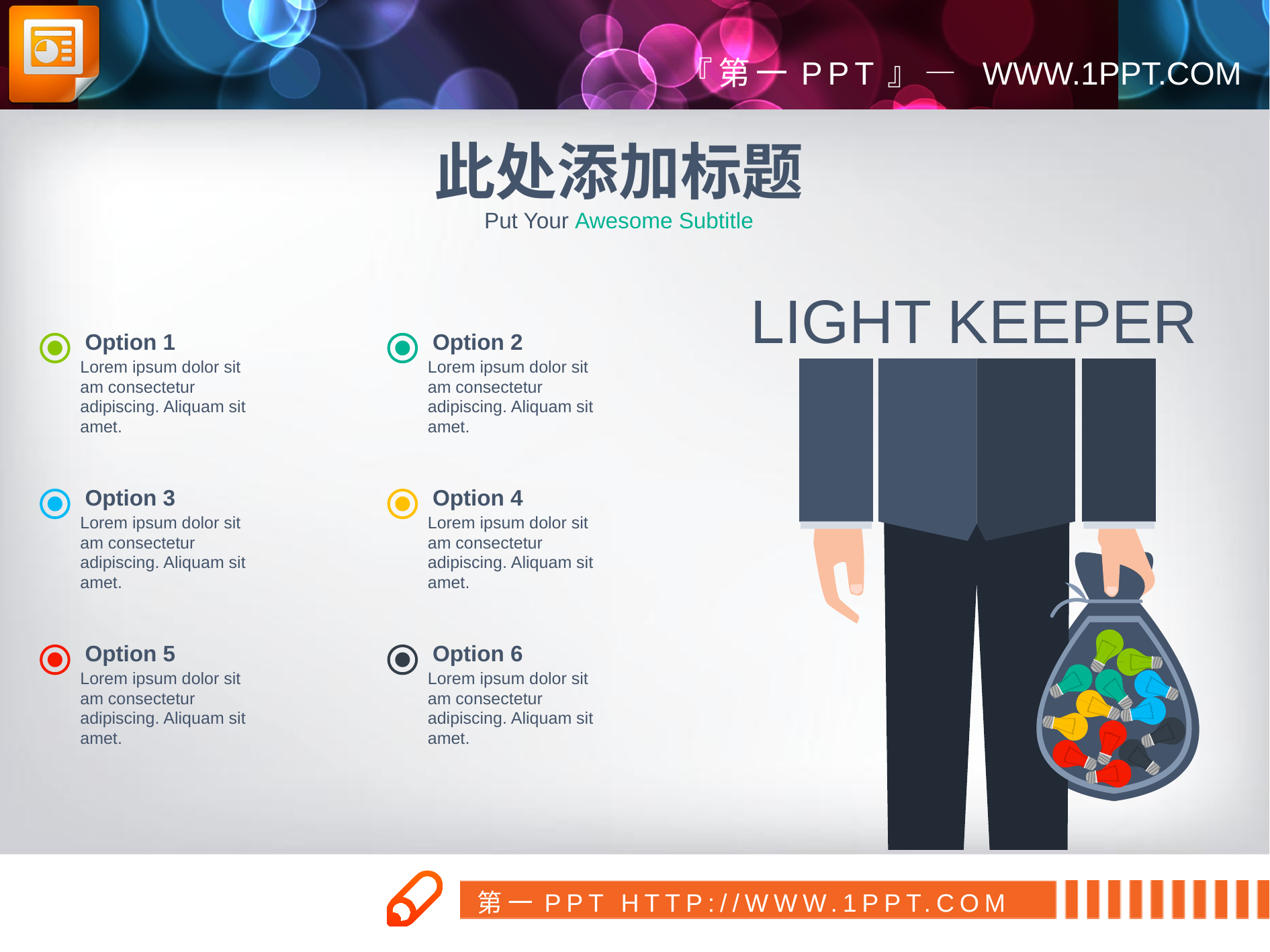

此处添加标题
Put Your Awesome Subtitle
LIGHT KEEPER
Option 1
Option 2

Lorem ipsum dolor sit am consectetur adipiscing. Aliquam sit amet.
Lorem ipsum dolor sit am consectetur adipiscing. Aliquam sit amet.

Option 3
Option 4

Lorem ipsum dolor sit am consectetur adipiscing. Aliquam sit amet.
Lorem ipsum dolor sit am consectetur adipiscing. Aliquam sit amet.
Option 5
Option 6

Lorem ipsum dolor sit am consectetur adipiscing. Aliquam sit amet.
Lorem ipsum dolor sit am consectetur adipiscing. Aliquam sit amet.